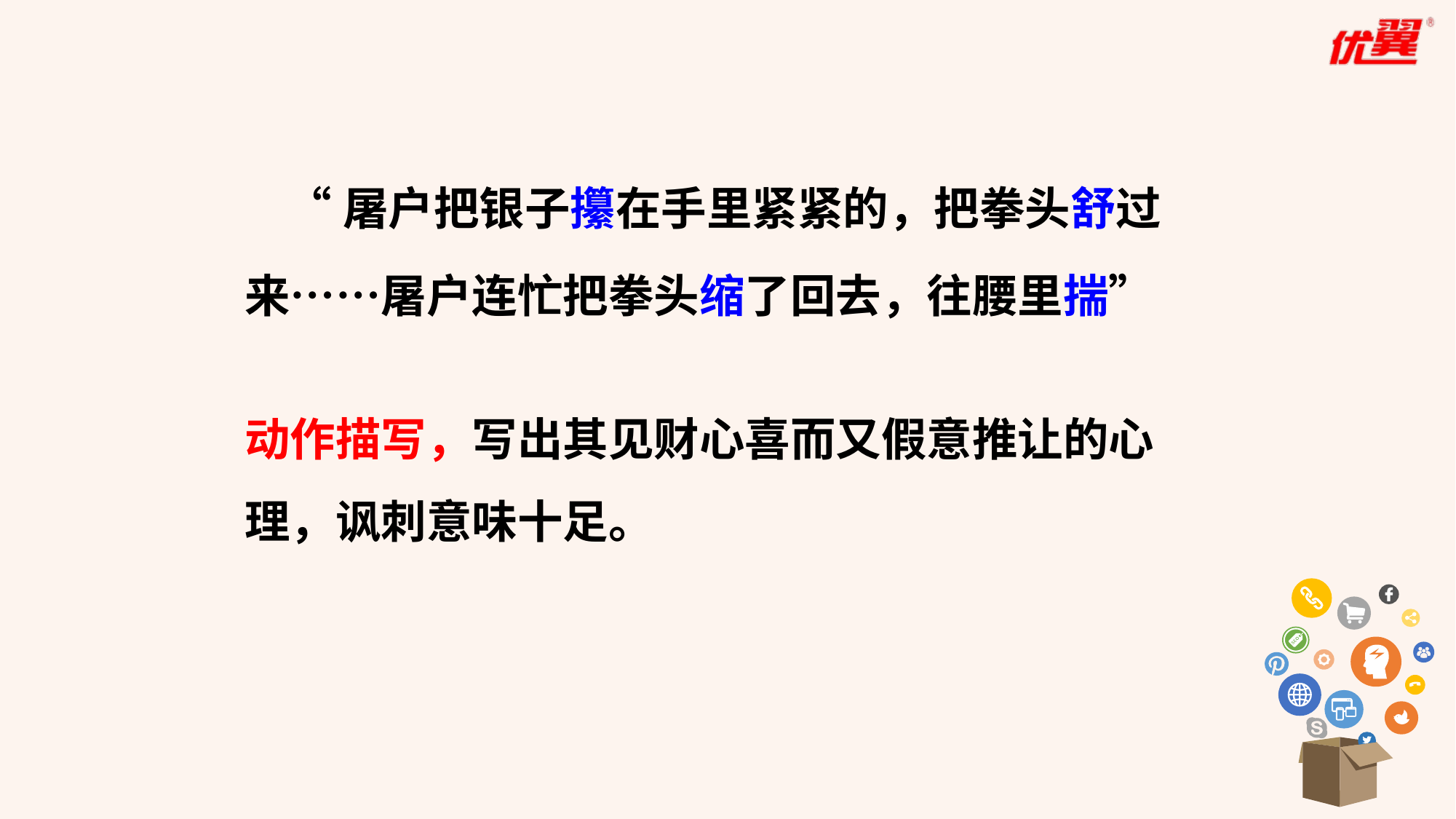

“屠户把银子攥在手里紧紧的，把拳头舒过来……屠户连忙把拳头缩了回去，往腰里揣”
动作描写，写出其见财心喜而又假意推让的心理，讽刺意味十足。